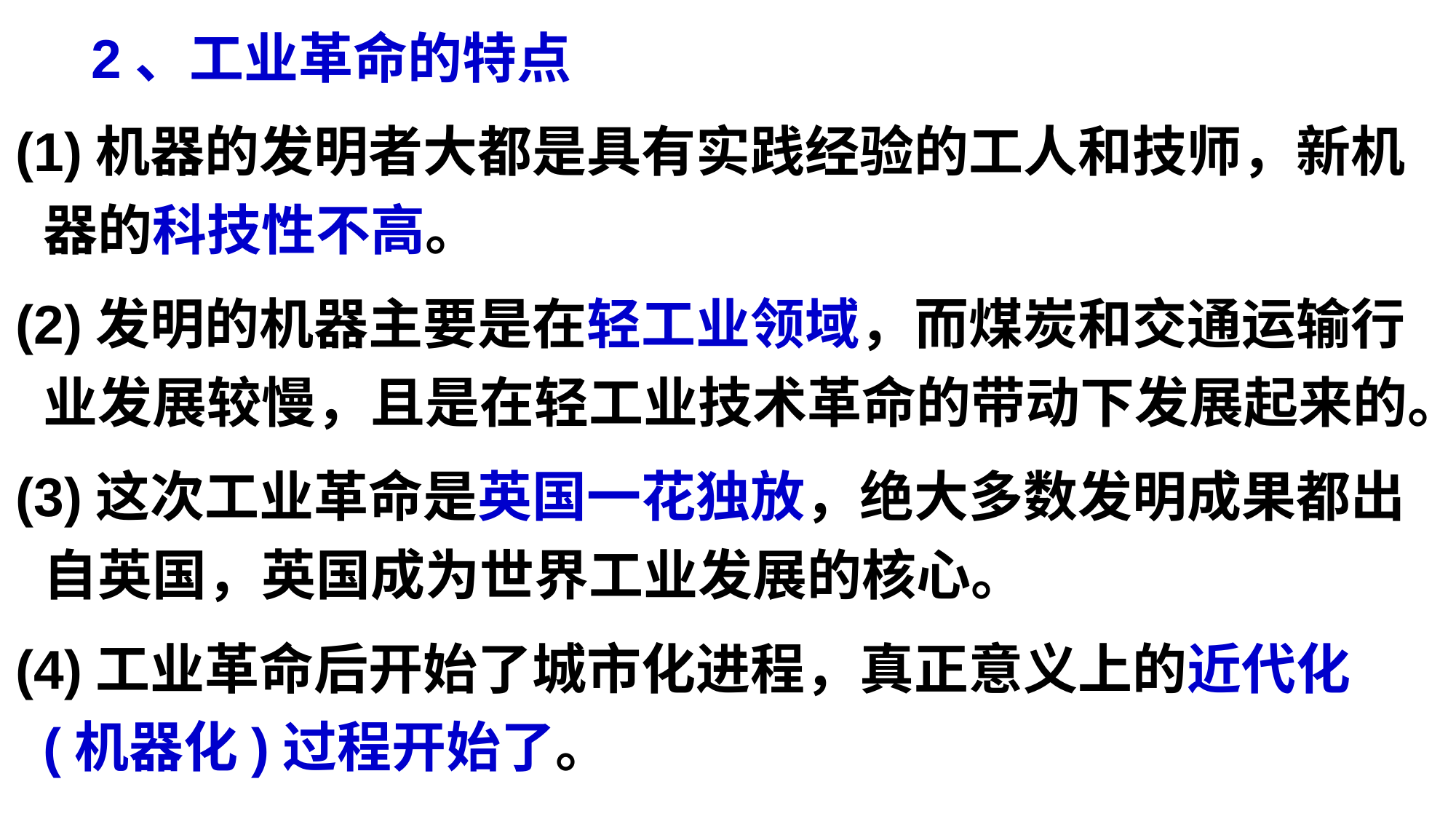

2、工业革命的特点
(1)机器的发明者大都是具有实践经验的工人和技师，新机器的科技性不高。
(2)发明的机器主要是在轻工业领域，而煤炭和交通运输行业发展较慢，且是在轻工业技术革命的带动下发展起来的。
(3)这次工业革命是英国一花独放，绝大多数发明成果都出自英国，英国成为世界工业发展的核心。
(4)工业革命后开始了城市化进程，真正意义上的近代化(机器化)过程开始了。